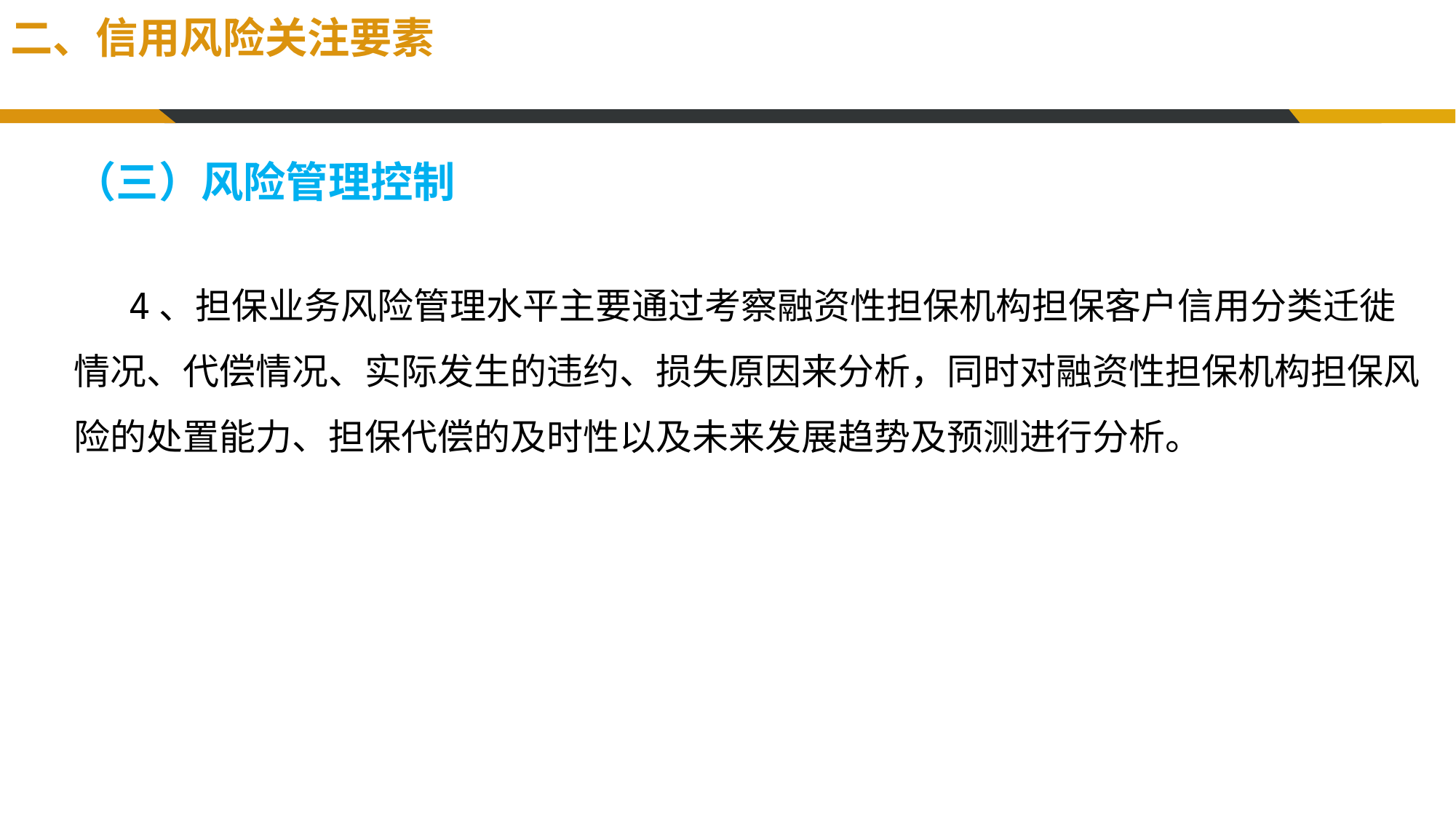

二、信用风险关注要素
（三）风险管理控制

   4、担保业务风险管理水平主要通过考察融资性担保机构担保客户信用分类迁徙情况、代偿情况、实际发生的违约、损失原因来分析，同时对融资性担保机构担保风险的处置能力、担保代偿的及时性以及未来发展趋势及预测进行分析。